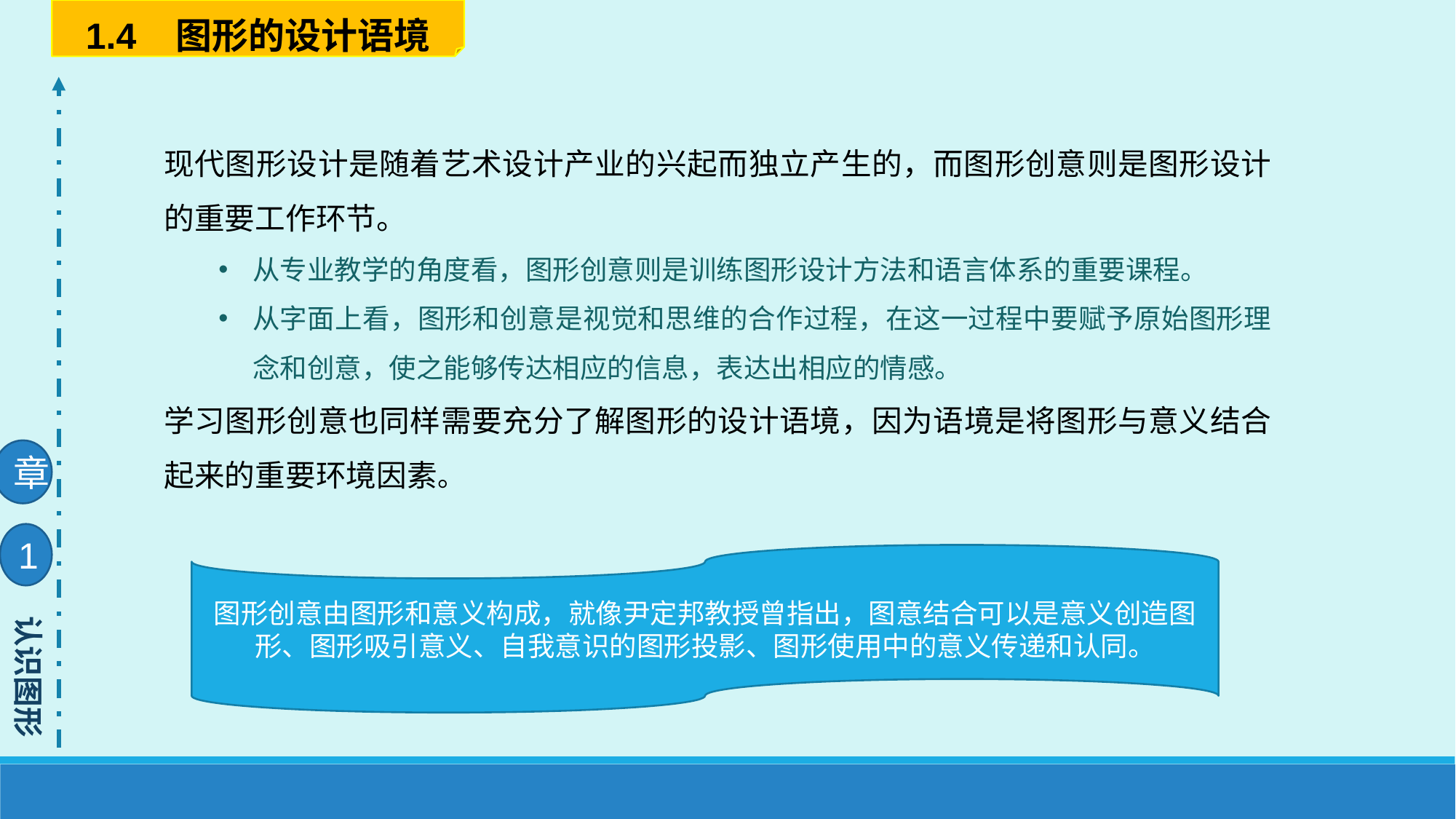

1.4   图形的设计语境
现代图形设计是随着艺术设计产业的兴起而独立产生的，而图形创意则是图形设计的重要工作环节。
从专业教学的角度看，图形创意则是训练图形设计方法和语言体系的重要课程。
从字面上看，图形和创意是视觉和思维的合作过程，在这一过程中要赋予原始图形理念和创意，使之能够传达相应的信息，表达出相应的情感。
学习图形创意也同样需要充分了解图形的设计语境，因为语境是将图形与意义结合起来的重要环境因素。
章
1
图形创意由图形和意义构成，就像尹定邦教授曾指出，图意结合可以是意义创造图形、图形吸引意义、自我意识的图形投影、图形使用中的意义传递和认同。
认识图形